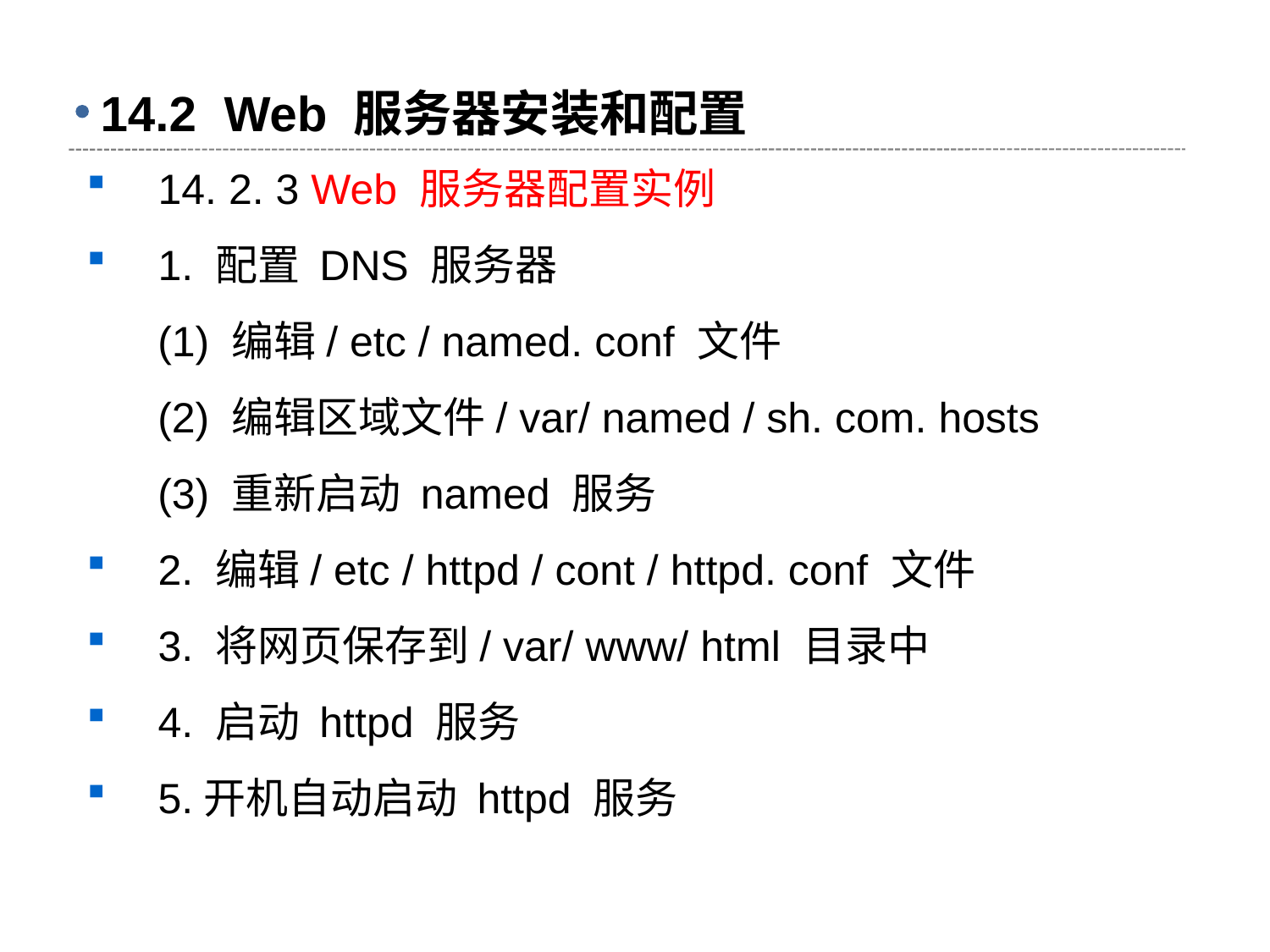

# 14.2  Web 服务器安装和配置
  14. 2. 3 Web 服务器配置实例
  1. 配置 DNS 服务器
      (1) 编辑/ etc / named. conf 文件
      (2) 编辑区域文件/ var/ named / sh. com. hosts
      (3) 重新启动 named 服务
  2. 编辑/ etc / httpd / cont / httpd. conf 文件
  3. 将网页保存到/ var/ www/ html 目录中
  4. 启动 httpd 服务
  5.开机自动启动 httpd 服务